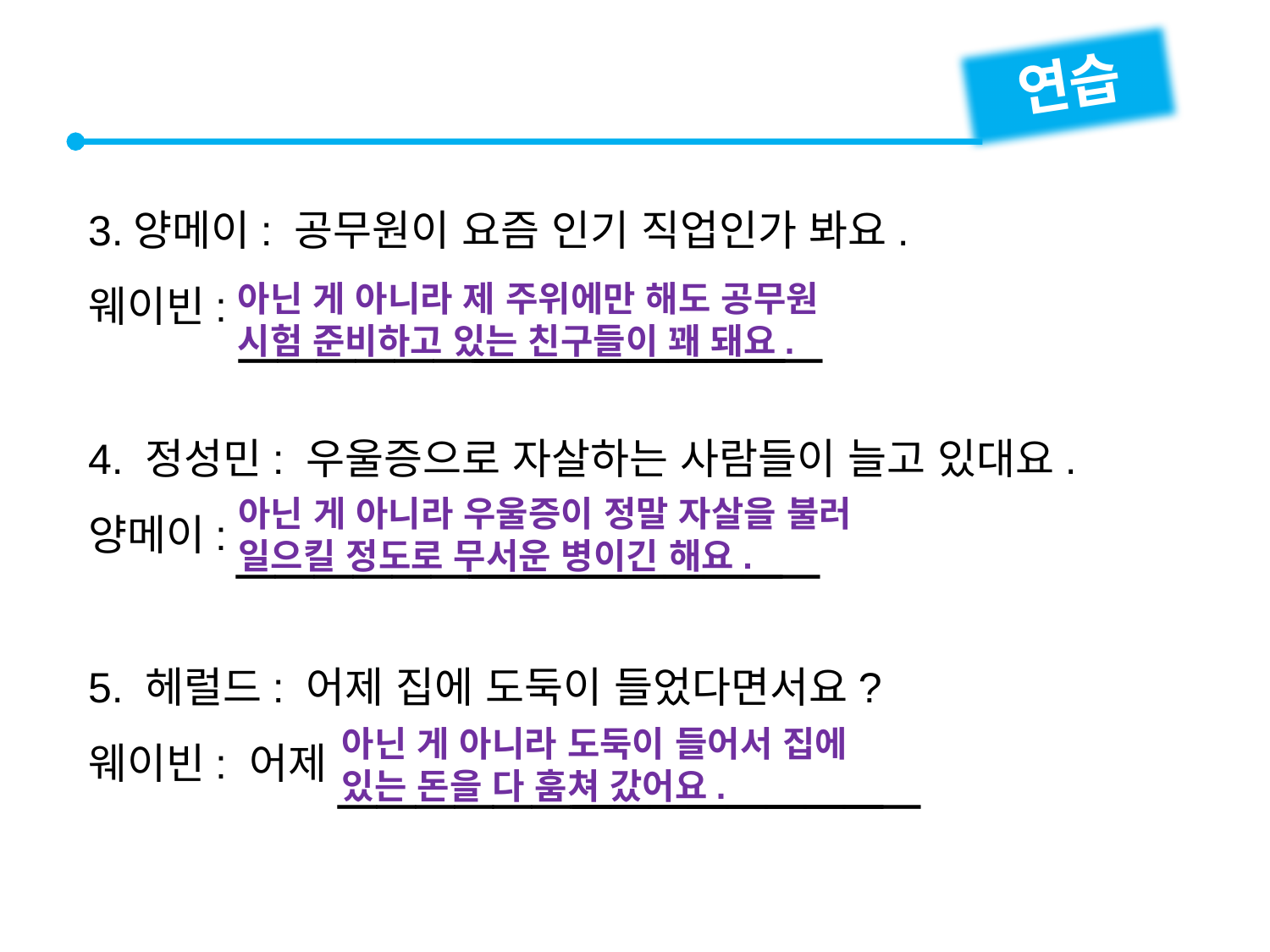

연습
3.양메이: 공무원이 요즘 인기 직업인가 봐요.
웨이빈:

4. 정성민: 우울증으로 자살하는 사람들이 늘고 있대요.
양메이:

5. 헤럴드: 어제 집에 도둑이 들었다면서요?
웨이빈: 어제
_______________
________
아닌 게 아니라 제 주위에만 해도 공무원
시험 준비하고 있는 친구들이 꽤 돼요.
_______________
________
아닌 게 아니라 우울증이 정말 자살을 불러
일으킬 정도로 무서운 병이긴 해요.
_______________
________
아닌 게 아니라 도둑이 들어서 집에
있는 돈을 다 훔쳐 갔어요.